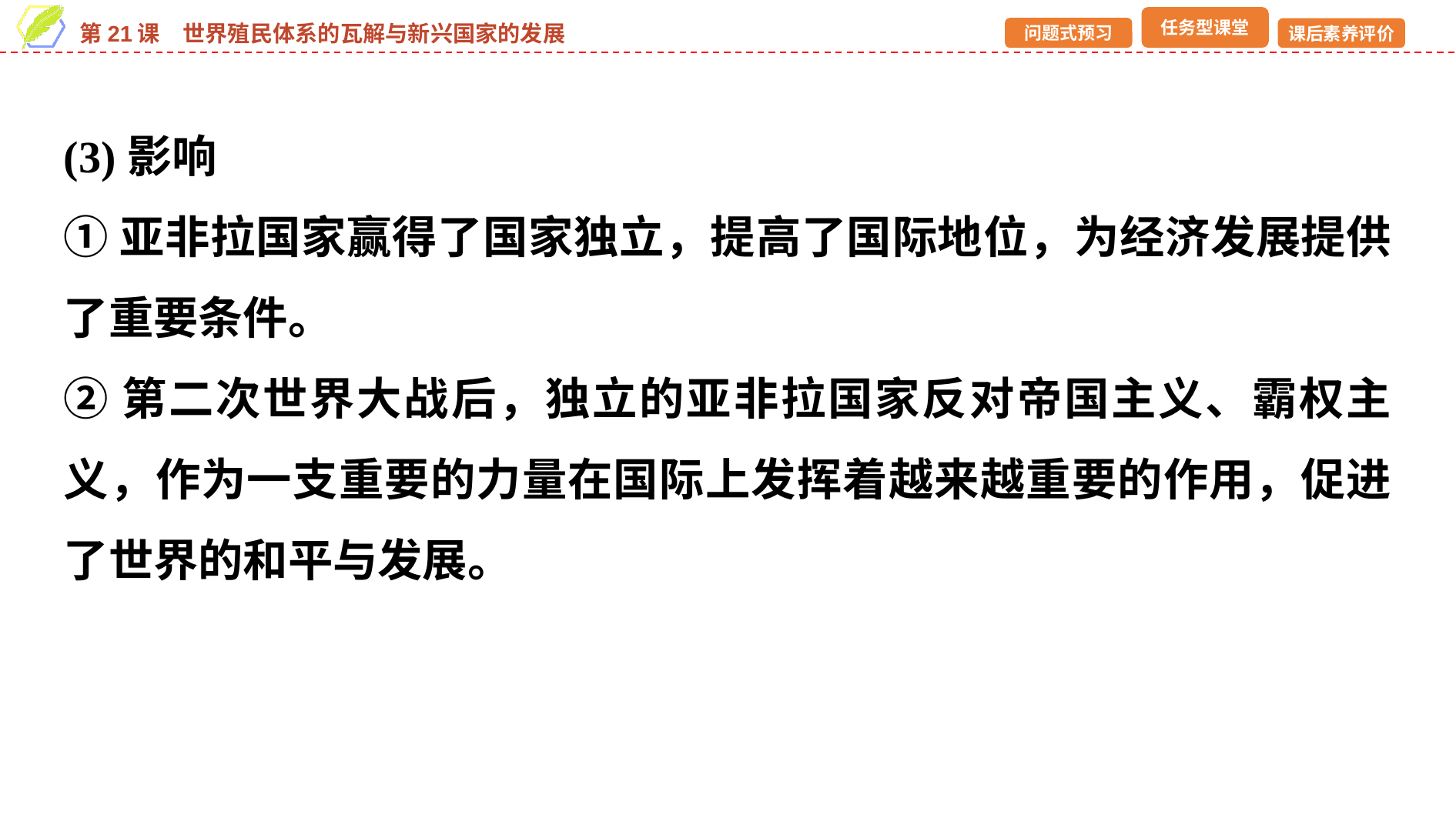

(3)影响
①亚非拉国家赢得了国家独立，提高了国际地位，为经济发展提供了重要条件。
②第二次世界大战后，独立的亚非拉国家反对帝国主义、霸权主义，作为一支重要的力量在国际上发挥着越来越重要的作用，促进了世界的和平与发展。